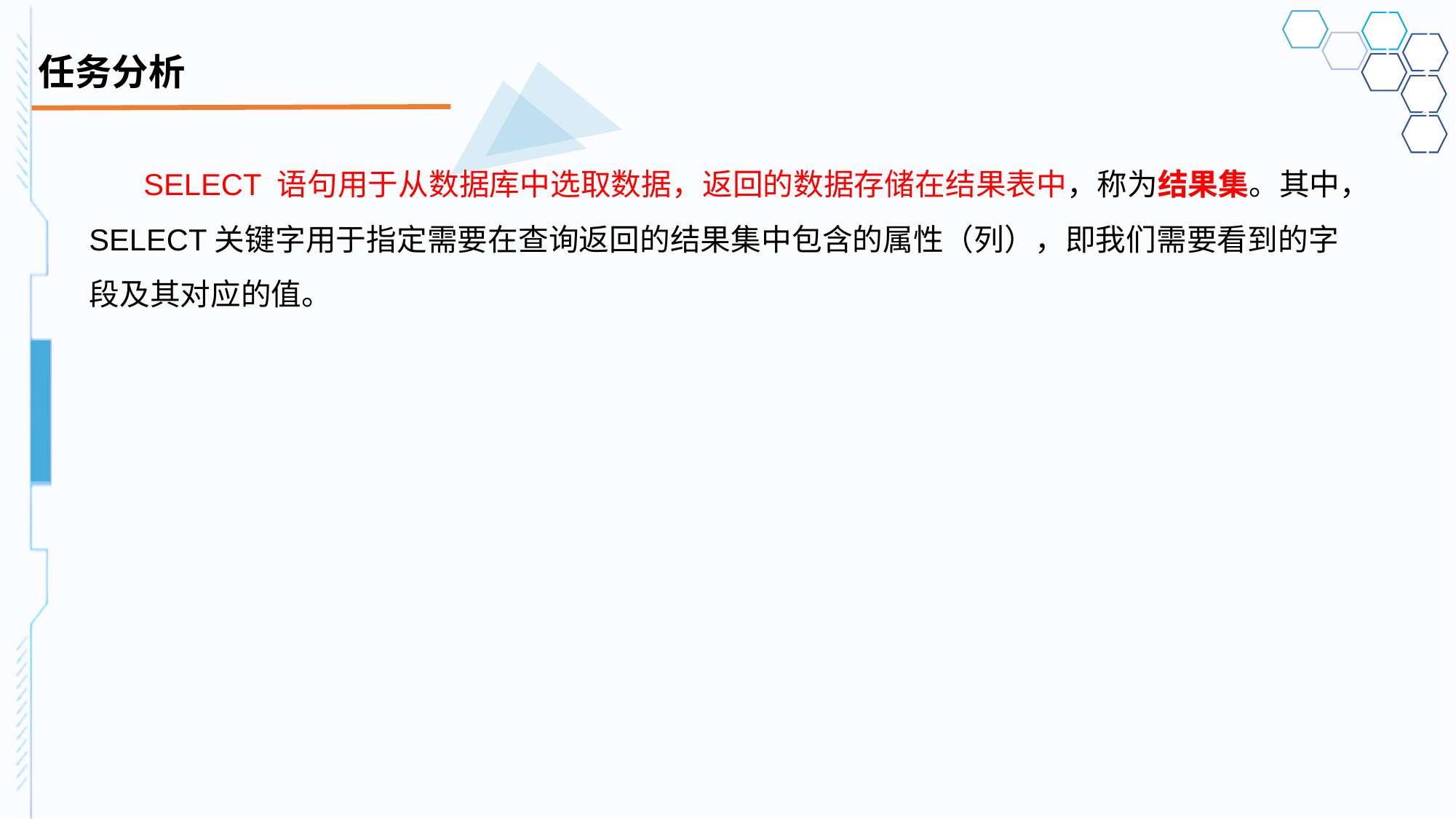

# 任务分析

SELECT 语句用于从数据库中选取数据，返回的数据存储在结果表中，称为结果集。其中，SELECT关键字用于指定需要在查询返回的结果集中包含的属性（列），即我们需要看到的字段及其对应的值。